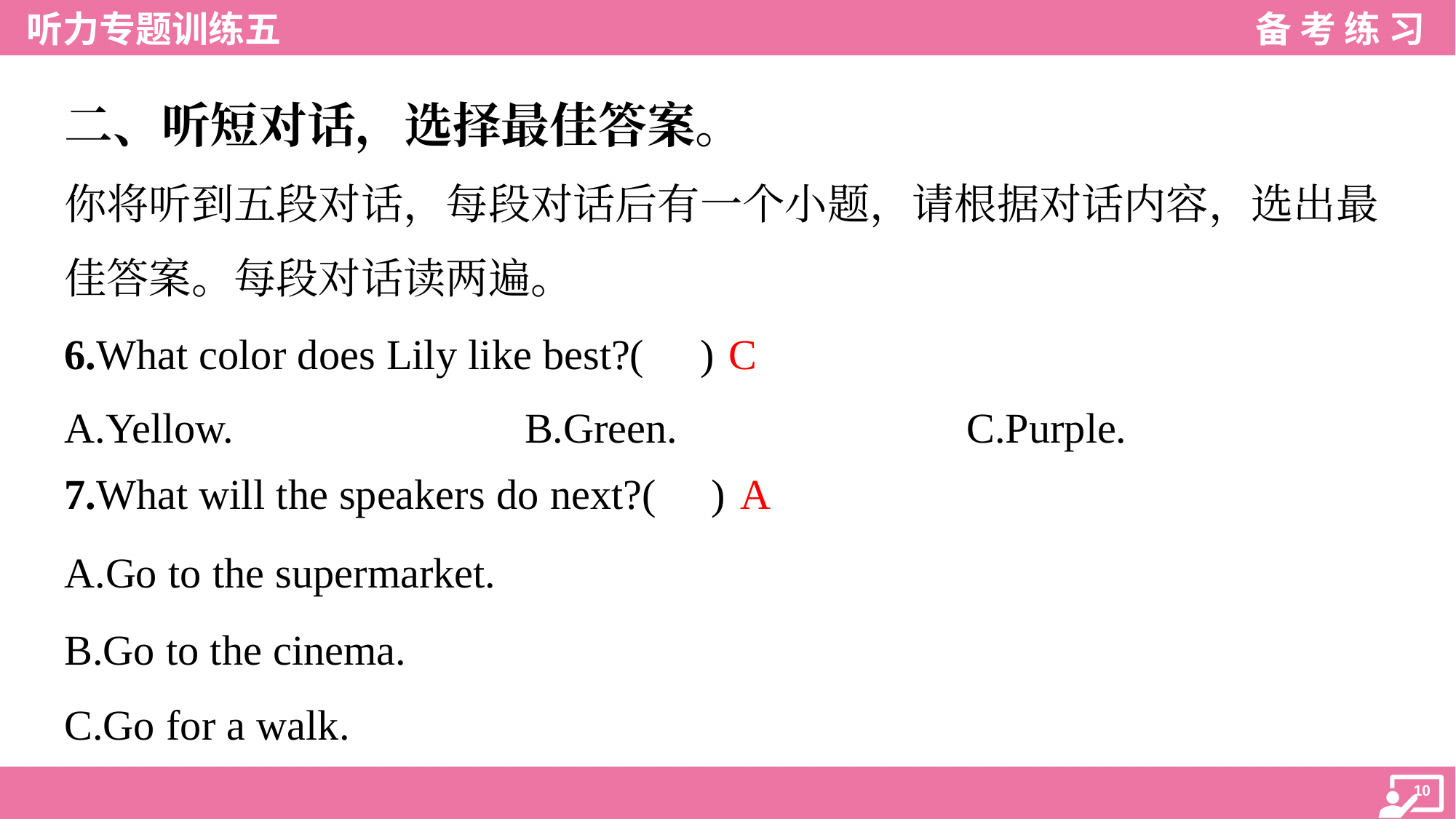

二、听短对话，选择最佳答案。
你将听到五段对话，每段对话后有一个小题，请根据对话内容，选出最
佳答案。每段对话读两遍。
C
6.What color does Lily like best?(     )
A.Yellow.	B.Green.	C.Purple.
A
7.What will the speakers do next?(     )
A.Go to the supermarket.
B.Go to the cinema.
C.Go for a walk.